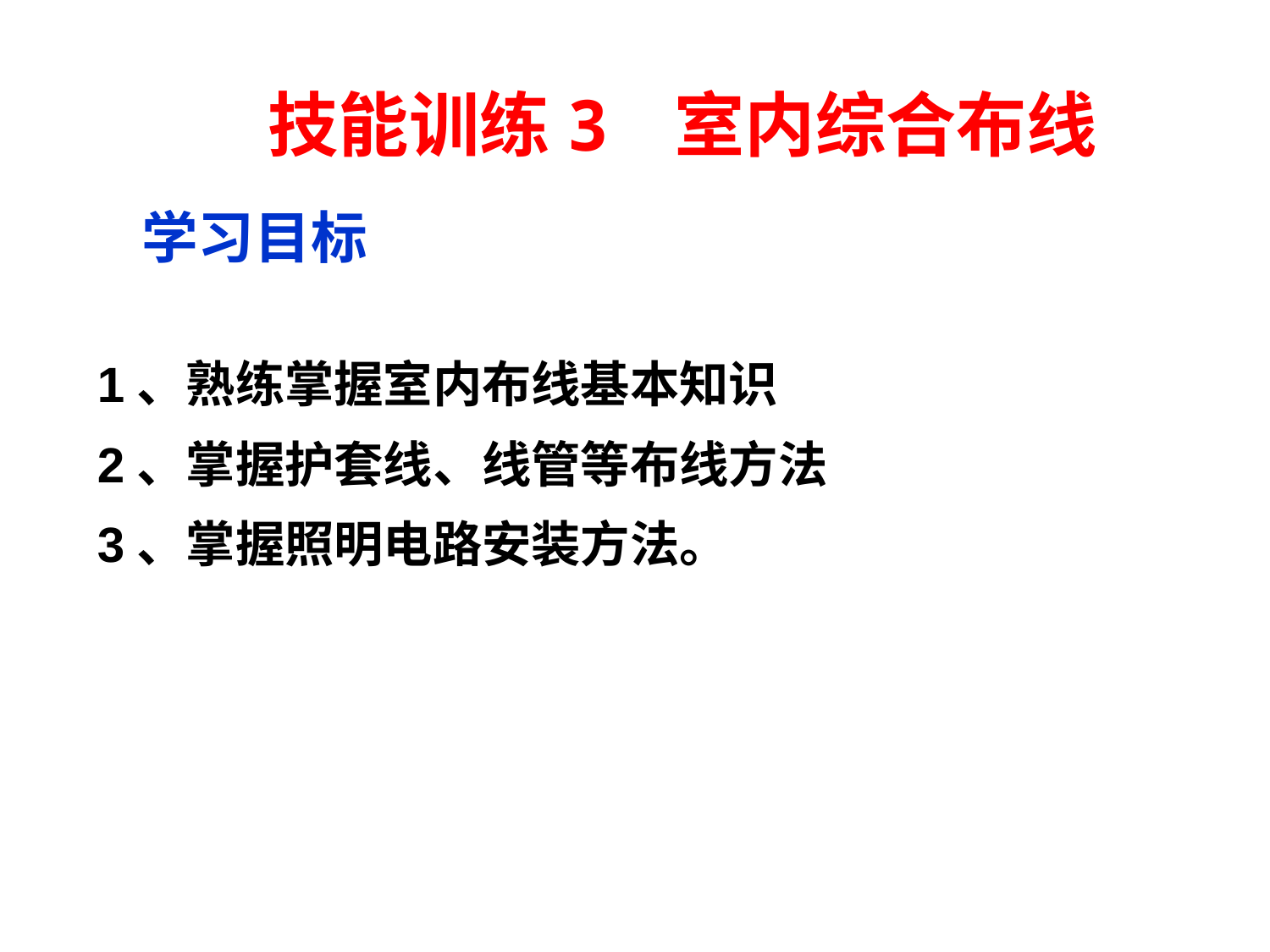

技能训练3 室内综合布线
学习目标
1、熟练掌握室内布线基本知识
2、掌握护套线、线管等布线方法
3、掌握照明电路安装方法。